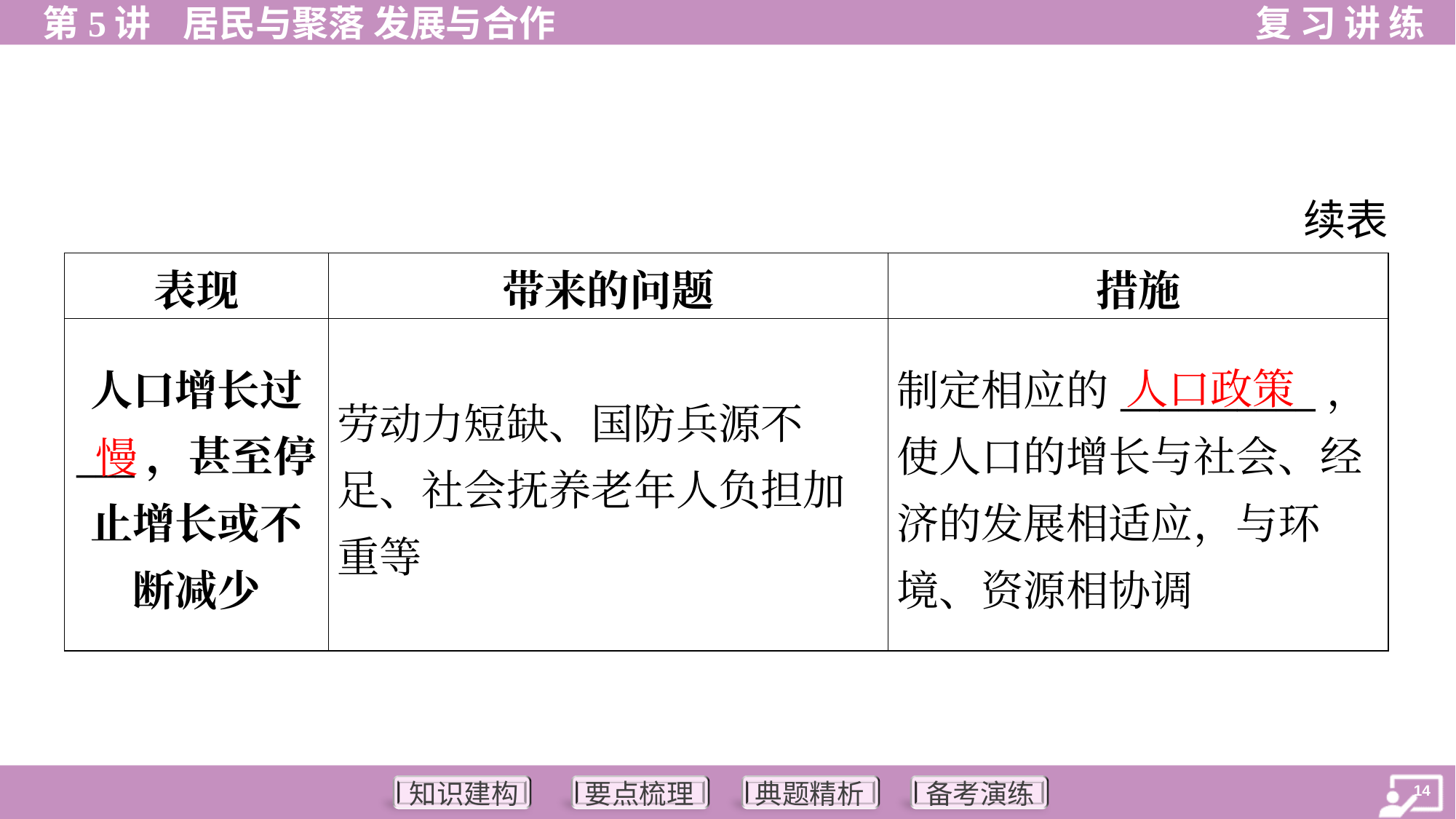

续表
| 表现 | 带来的问题 | 措施 |
| --- | --- | --- |
| 人口增长过 \_\_\_，甚至停止增长或不断减少 | 劳动力短缺、国防兵源不足、社会抚养老年人负担加重等 | 制定相应的\_\_\_\_\_\_\_\_\_\_， 使人口的增长与社会、经济的发展相适应，与环境、资源相协调 |
人口政策
慢